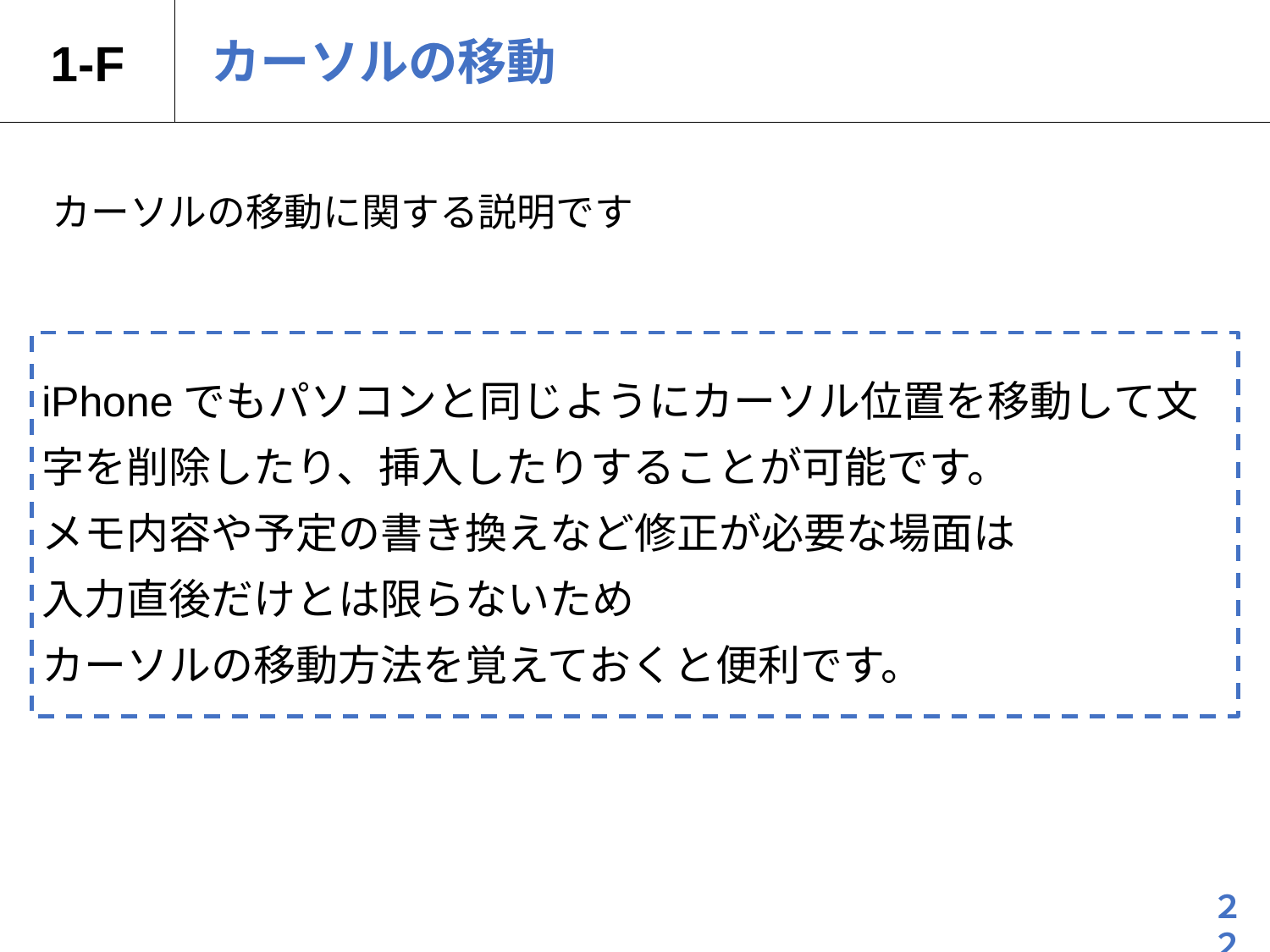

1-F
カーソルの移動
カーソルの移動に関する説明です
iPhoneでもパソコンと同じようにカーソル位置を移動して文字を削除したり、挿入したりすることが可能です。
メモ内容や予定の書き換えなど修正が必要な場面は
入力直後だけとは限らないため
カーソルの移動方法を覚えておくと便利です。
２２